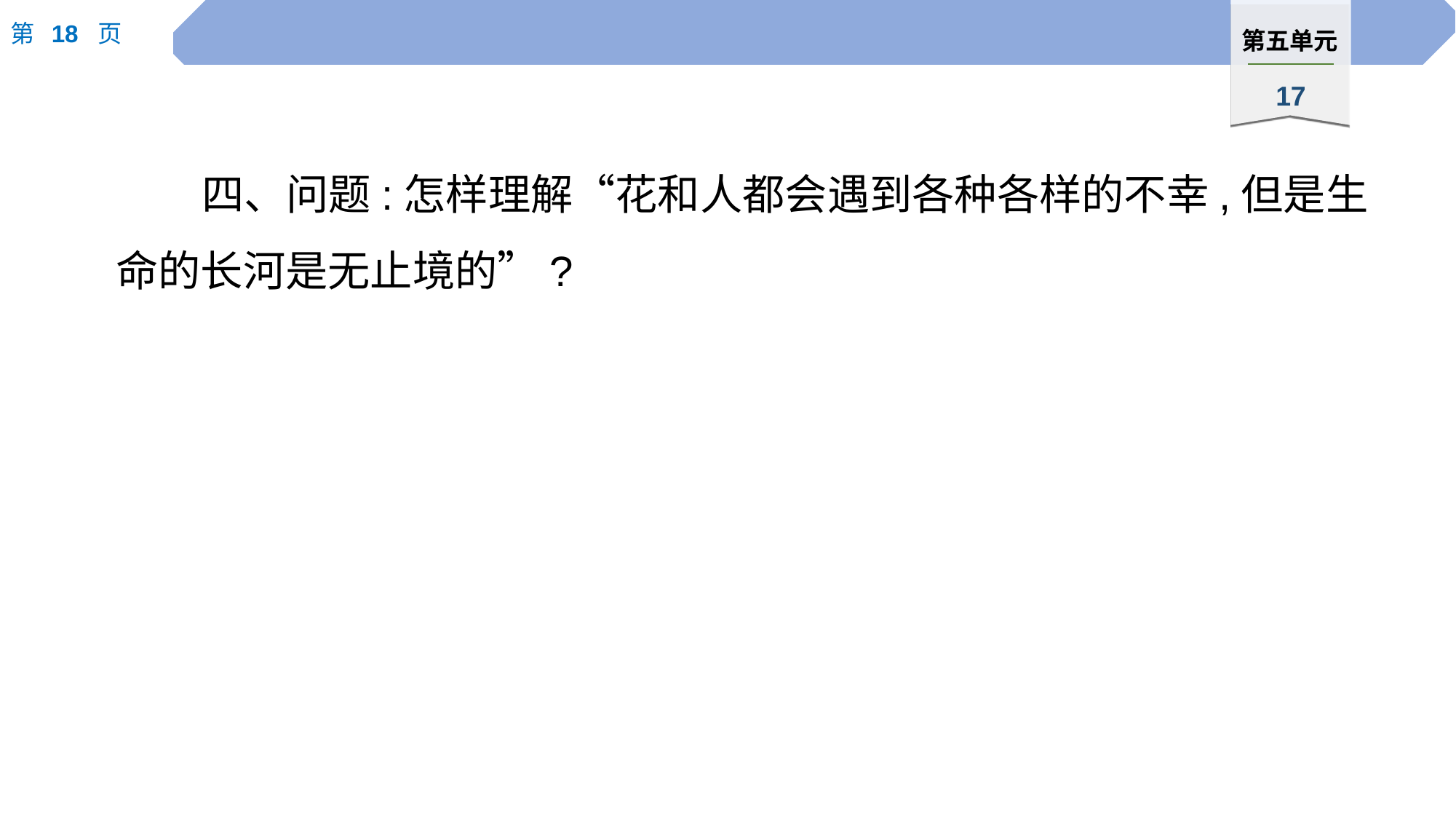

四、问题:怎样理解“花和人都会遇到各种各样的不幸,但是生命的长河是无止境的”?